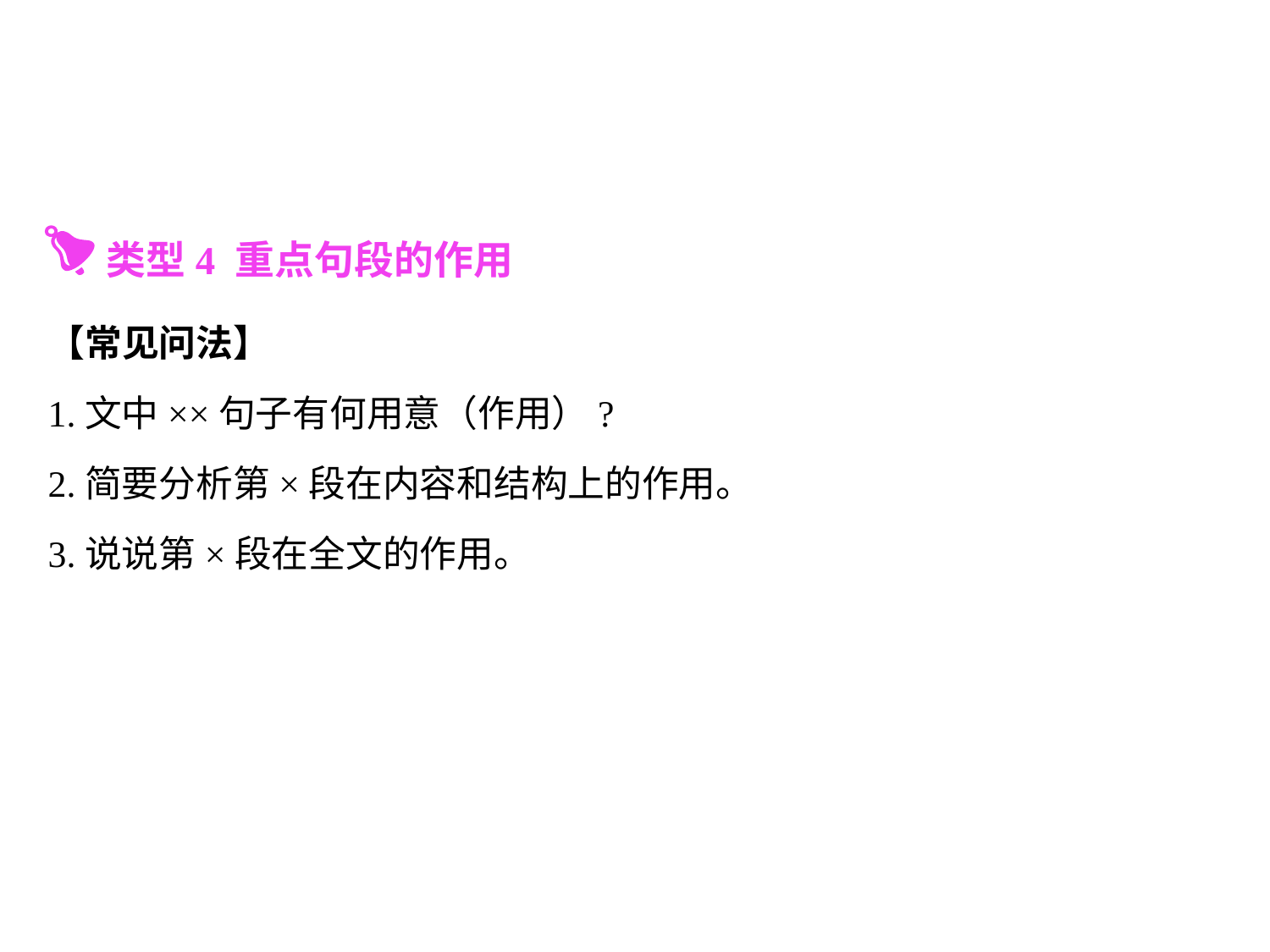

类型4 重点句段的作用

【常见问法】
1.文中××句子有何用意（作用）?
2.简要分析第×段在内容和结构上的作用。
3.说说第×段在全文的作用。